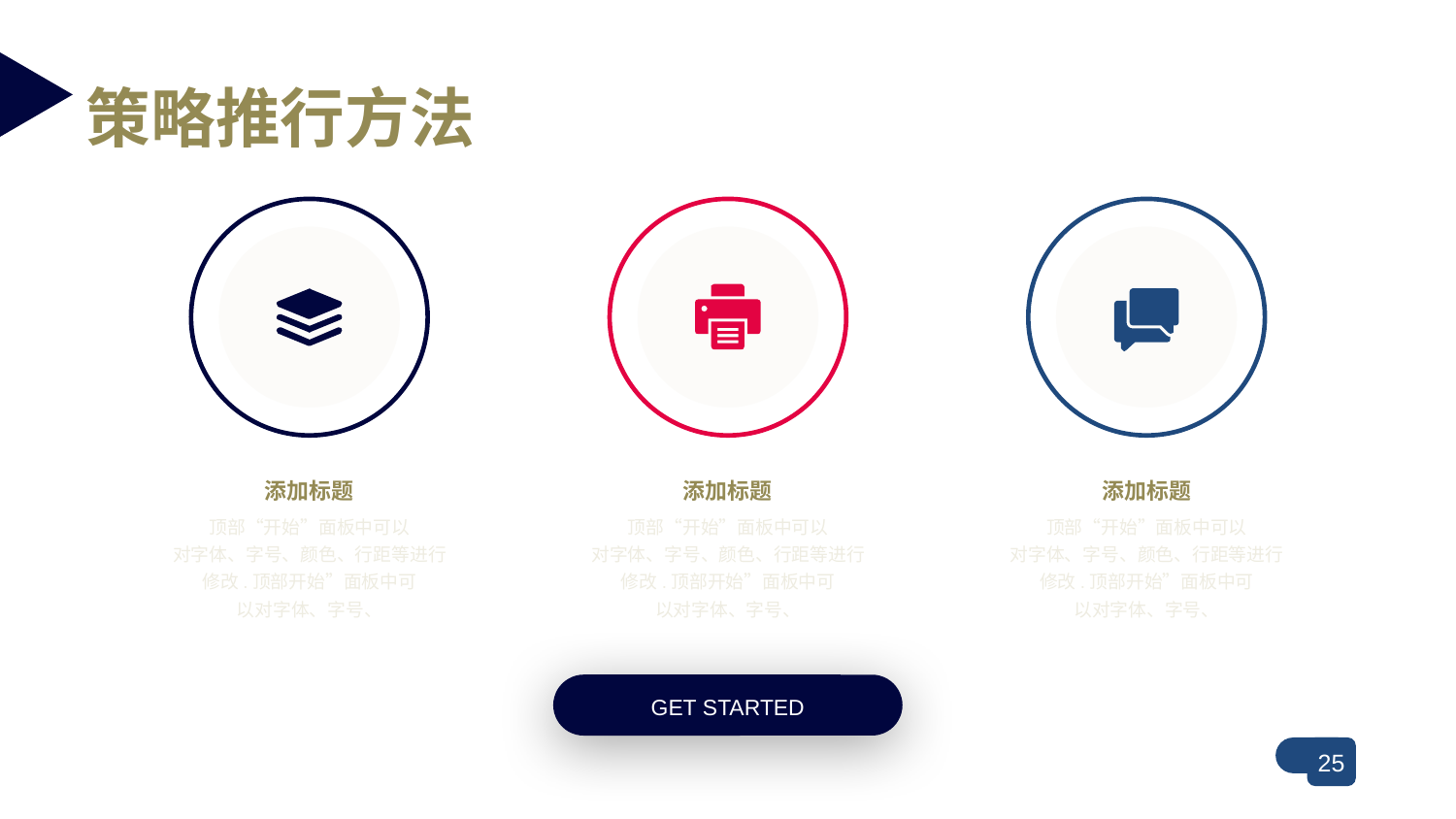

策略推行方法

添加标题
顶部“开始”面板中可以
对字体、字号、颜色、行距等进行修改.顶部开始”面板中可
以对字体、字号、
添加标题
顶部“开始”面板中可以
对字体、字号、颜色、行距等进行修改.顶部开始”面板中可
以对字体、字号、
添加标题
顶部“开始”面板中可以
对字体、字号、颜色、行距等进行修改.顶部开始”面板中可
以对字体、字号、

GET STARTED
25